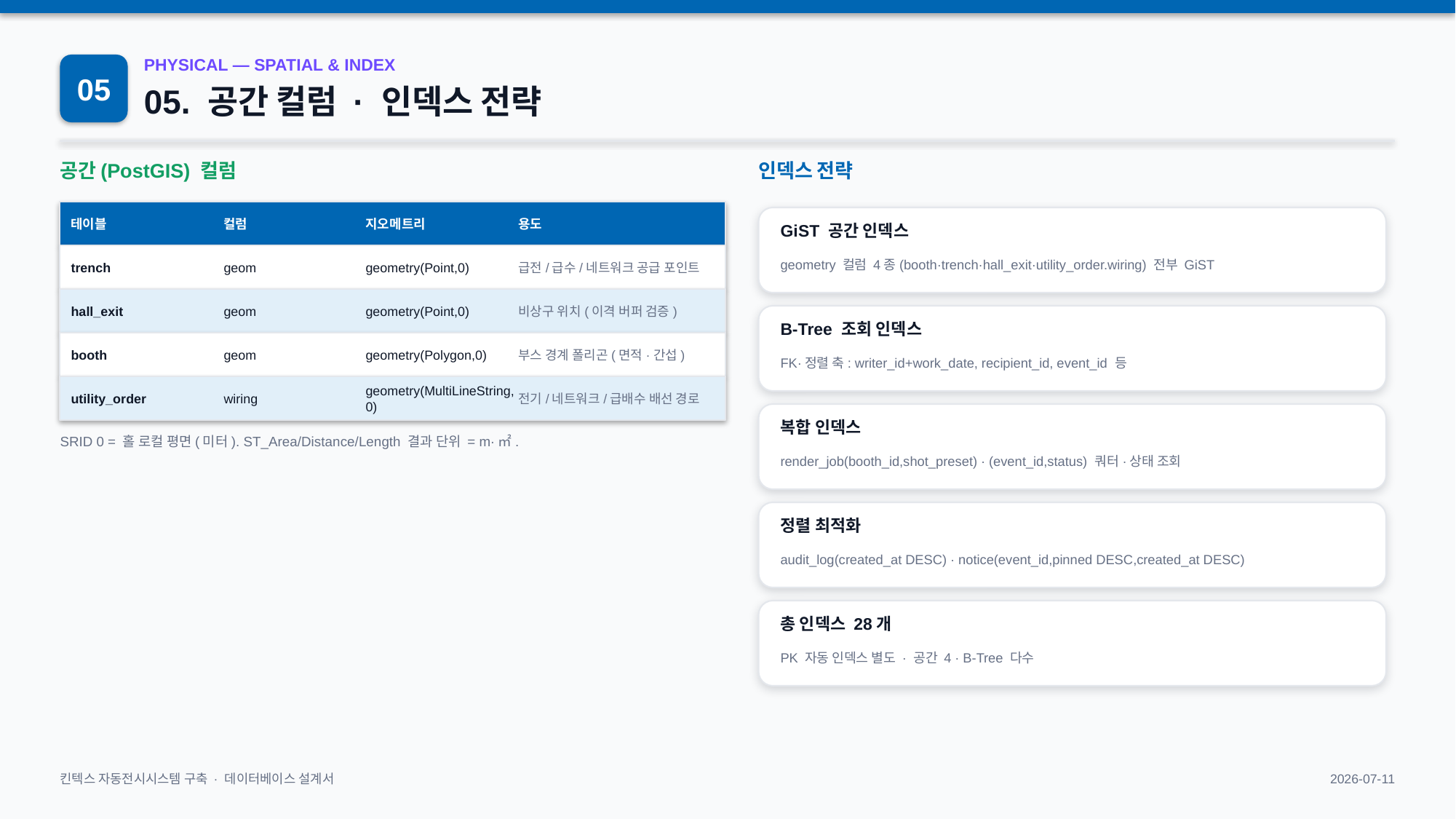

05
PHYSICAL — SPATIAL & INDEX
05. 공간 컬럼 · 인덱스 전략

공간(PostGIS) 컬럼
인덱스 전략

테이블
컬럼
지오메트리
용도

GiST 공간 인덱스

trench
geom
geometry(Point,0)
급전/급수/네트워크 공급 포인트
geometry 컬럼 4종(booth·trench·hall_exit·utility_order.wiring) 전부 GiST

hall_exit
geom
geometry(Point,0)
비상구 위치(이격 버퍼 검증)

B-Tree 조회 인덱스

booth
geom
geometry(Polygon,0)
부스 경계 폴리곤(면적·간섭)
FK·정렬 축: writer_id+work_date, recipient_id, event_id 등

utility_order
wiring
geometry(MultiLineString,0)
전기/네트워크/급배수 배선 경로

복합 인덱스
SRID 0 = 홀 로컬 평면(미터). ST_Area/Distance/Length 결과 단위 = m·㎡.
render_job(booth_id,shot_preset) · (event_id,status) 쿼터·상태 조회

정렬 최적화
audit_log(created_at DESC) · notice(event_id,pinned DESC,created_at DESC)

총 인덱스 28개
PK 자동 인덱스 별도 · 공간 4 · B-Tree 다수
킨텍스 자동전시시스템 구축 · 데이터베이스 설계서
2026-07-11